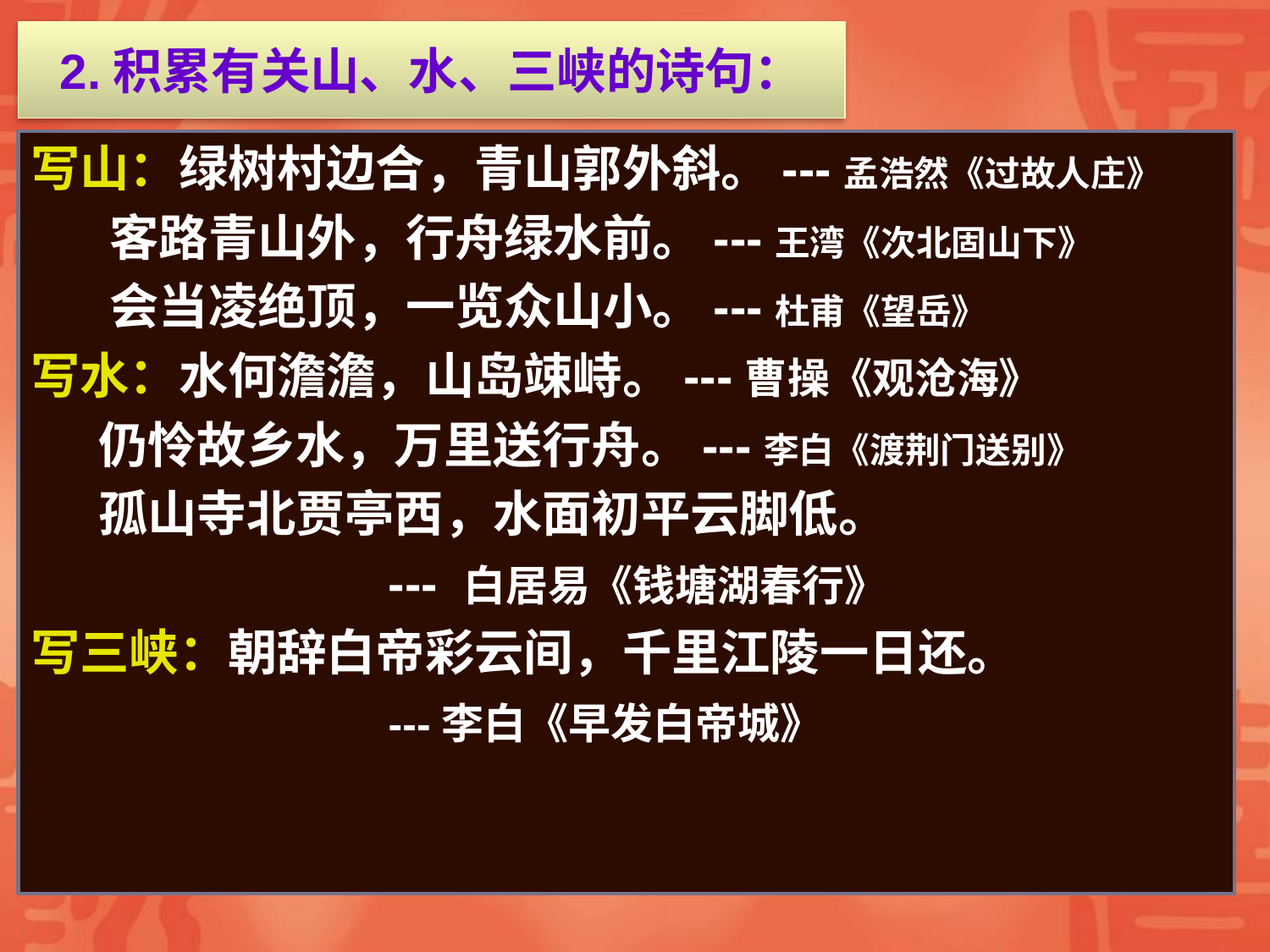

# 2.积累有关山、水、三峡的诗句：
写山：绿树村边合，青山郭外斜。---孟浩然《过故人庄》
      客路青山外，行舟绿水前。---王湾《次北固山下》
      会当凌绝顶，一览众山小。---杜甫《望岳》
写水：水何澹澹，山岛竦峙。---曹操《观沧海》
     仍怜故乡水，万里送行舟。---李白《渡荆门送别》
     孤山寺北贾亭西，水面初平云脚低。
                          --- 白居易《钱塘湖春行》
写三峡：朝辞白帝彩云间，千里江陵一日还。
                          ---李白《早发白帝城》